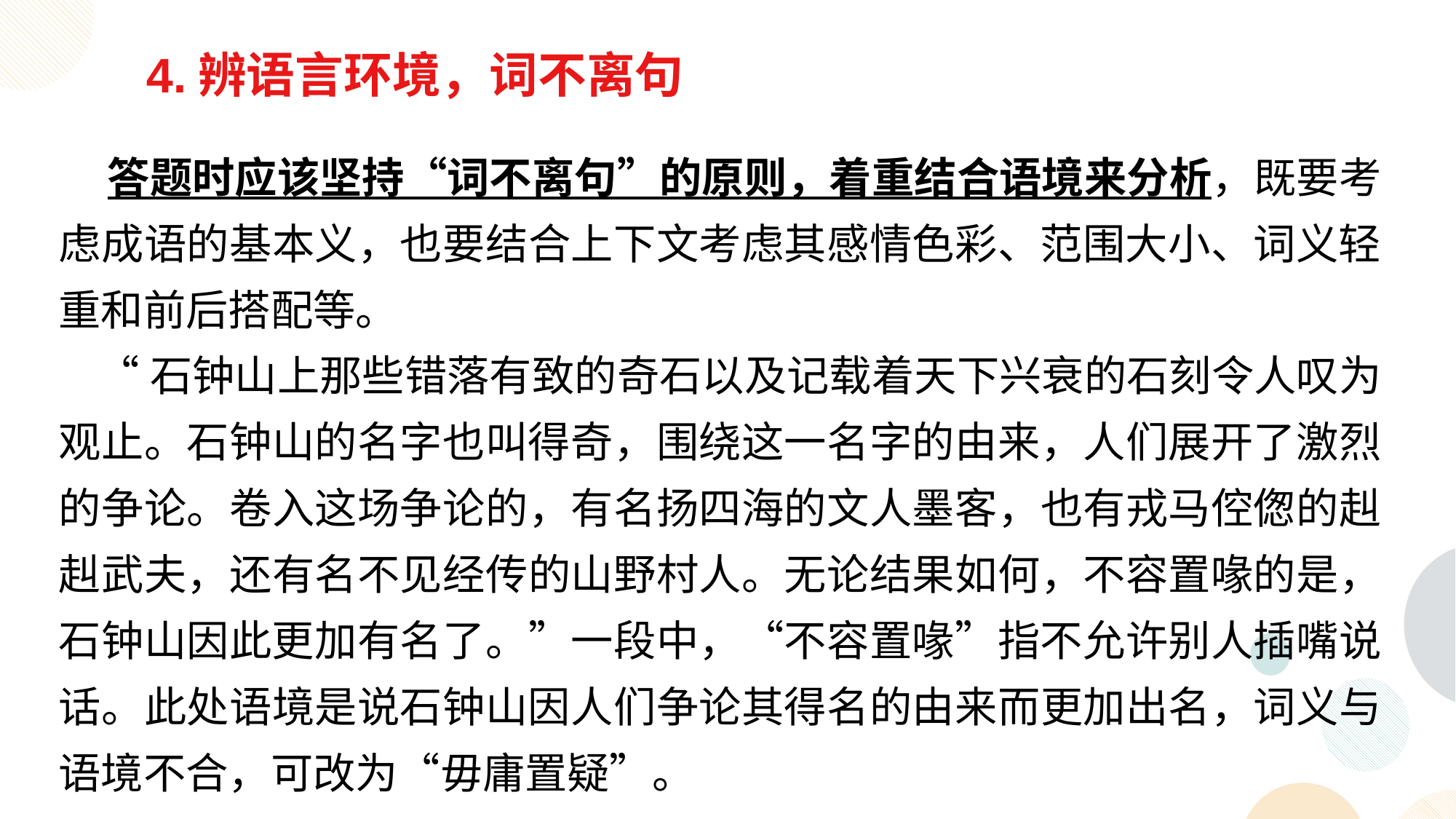

4.辨语言环境，词不离句
    答题时应该坚持“词不离句”的原则，着重结合语境来分析，既要考虑成语的基本义，也要结合上下文考虑其感情色彩、范围大小、词义轻重和前后搭配等。
    “石钟山上那些错落有致的奇石以及记载着天下兴衰的石刻令人叹为观止。石钟山的名字也叫得奇，围绕这一名字的由来，人们展开了激烈的争论。卷入这场争论的，有名扬四海的文人墨客，也有戎马倥偬的赳赳武夫，还有名不见经传的山野村人。无论结果如何，不容置喙的是，石钟山因此更加有名了。”一段中，“不容置喙”指不允许别人插嘴说话。此处语境是说石钟山因人们争论其得名的由来而更加出名，词义与语境不合，可改为“毋庸置疑”。